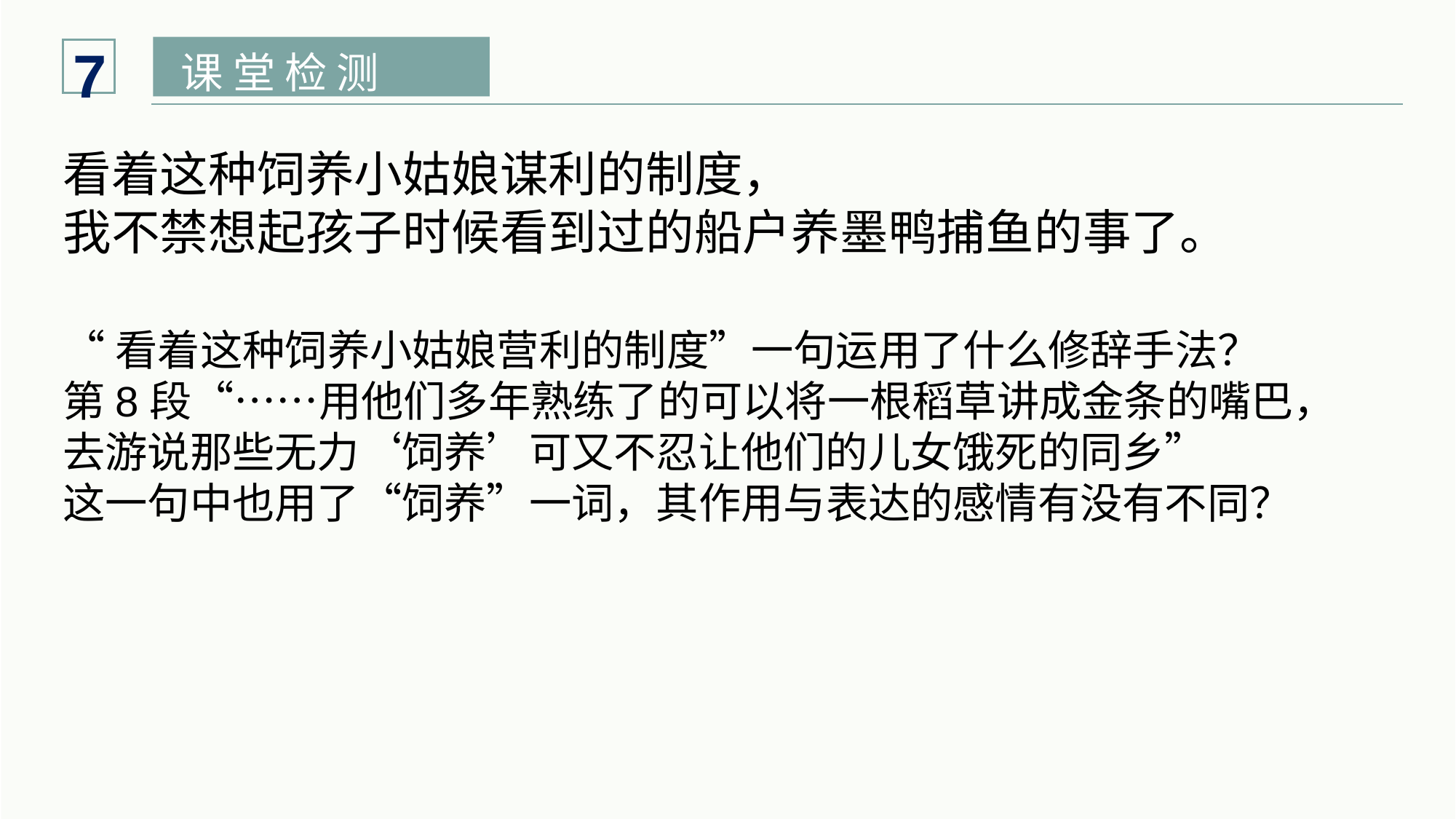

7
课 堂 检 测

看着这种饲养小姑娘谋利的制度，
我不禁想起孩子时候看到过的船户养墨鸭捕鱼的事了。
“看着这种饲养小姑娘营利的制度”一句运用了什么修辞手法？
第8段“……用他们多年熟练了的可以将一根稻草讲成金条的嘴巴，
去游说那些无力‘饲养’可又不忍让他们的儿女饿死的同乡”
这一句中也用了“饲养”一词，其作用与表达的感情有没有不同？